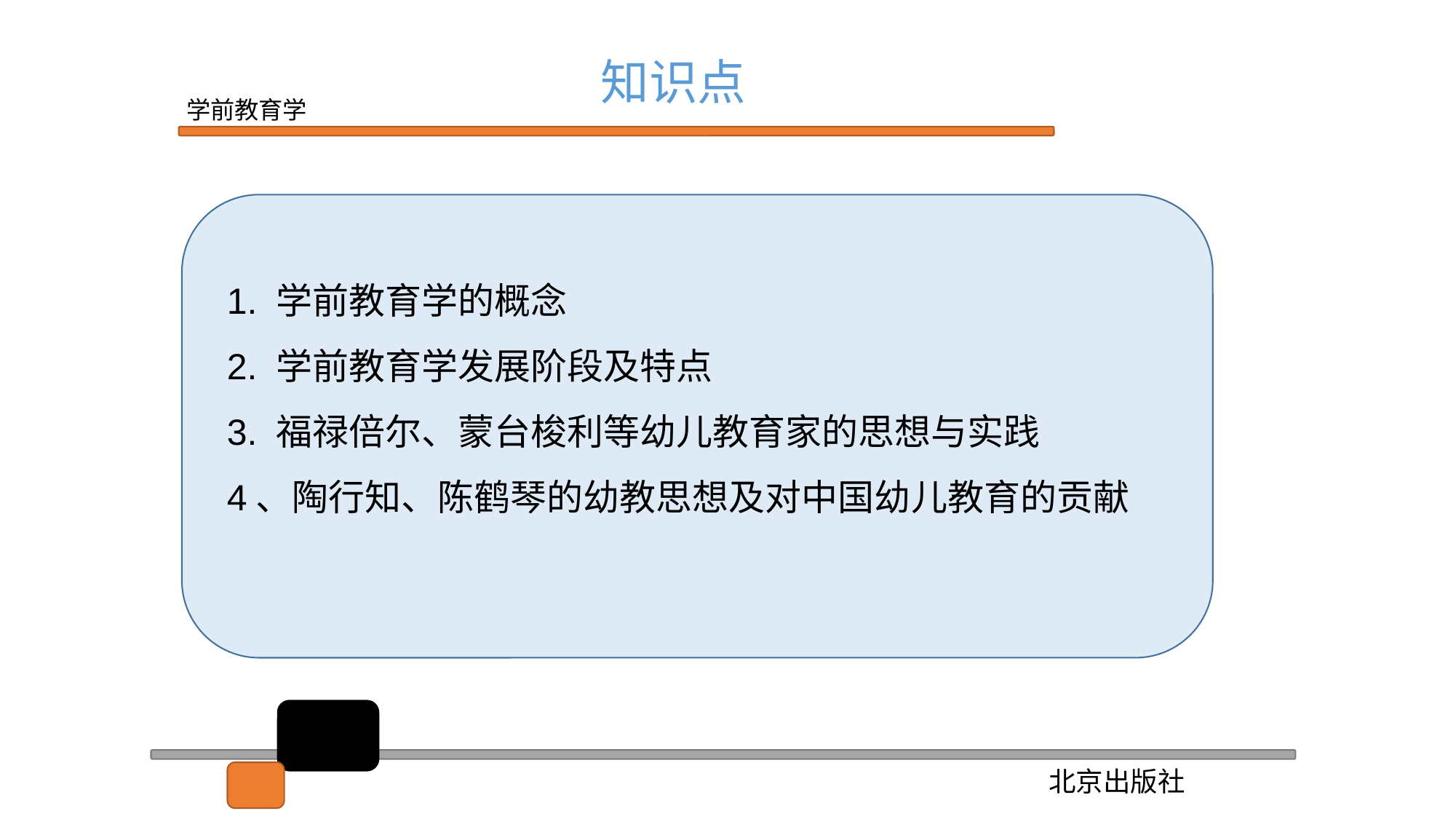

知识点

1. 学前教育学的概念
2. 学前教育学发展阶段及特点
3. 福禄倍尔、蒙台梭利等幼儿教育家的思想与实践
4、陶行知、陈鹤琴的幼教思想及对中国幼儿教育的贡献